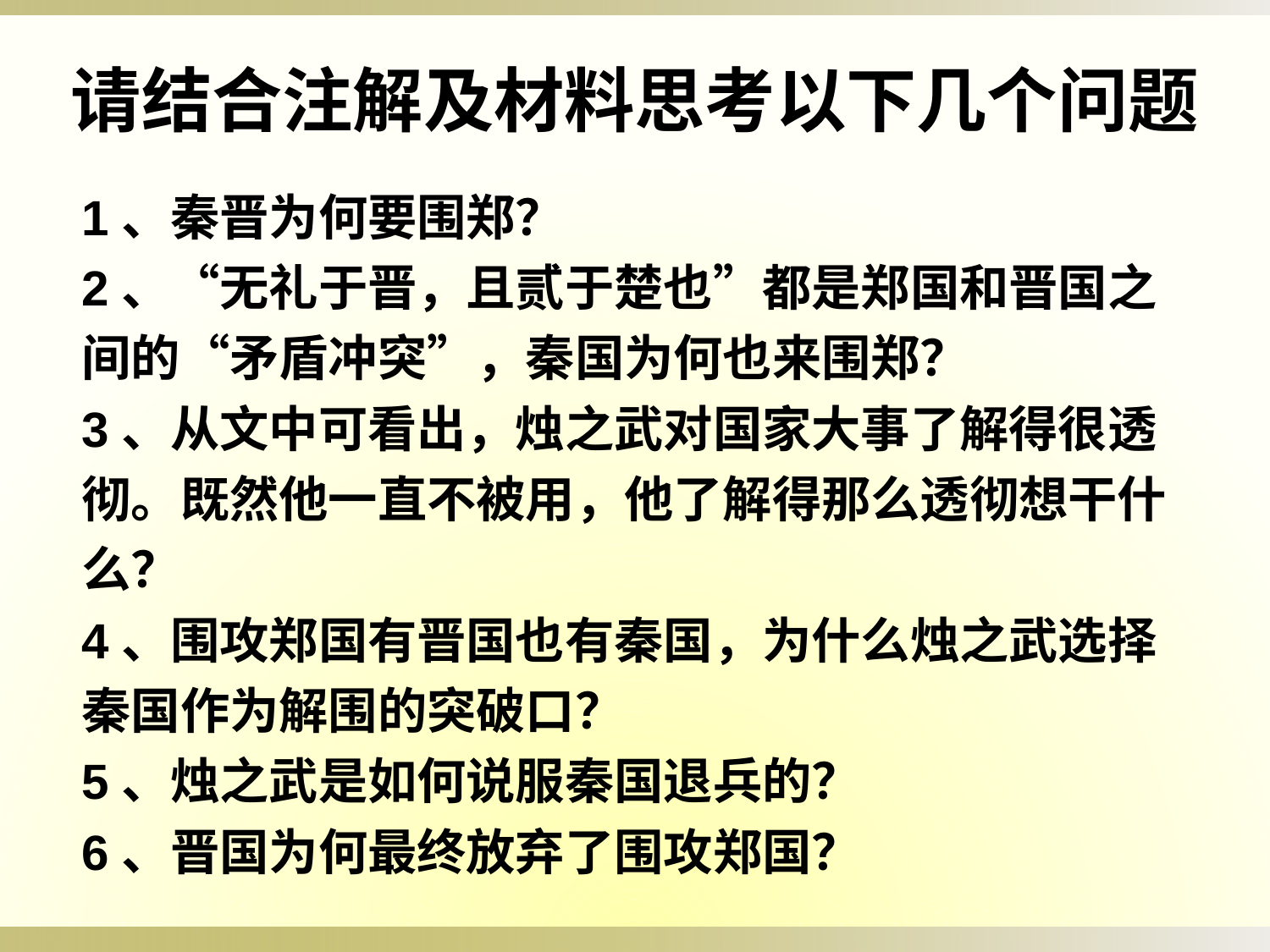

请结合注解及材料思考以下几个问题
1、秦晋为何要围郑？
2、“无礼于晋，且贰于楚也”都是郑国和晋国之间的“矛盾冲突”，秦国为何也来围郑？
3、从文中可看出，烛之武对国家大事了解得很透彻。既然他一直不被用，他了解得那么透彻想干什么？
4、围攻郑国有晋国也有秦国，为什么烛之武选择秦国作为解围的突破口？
5、烛之武是如何说服秦国退兵的？
6、晋国为何最终放弃了围攻郑国？